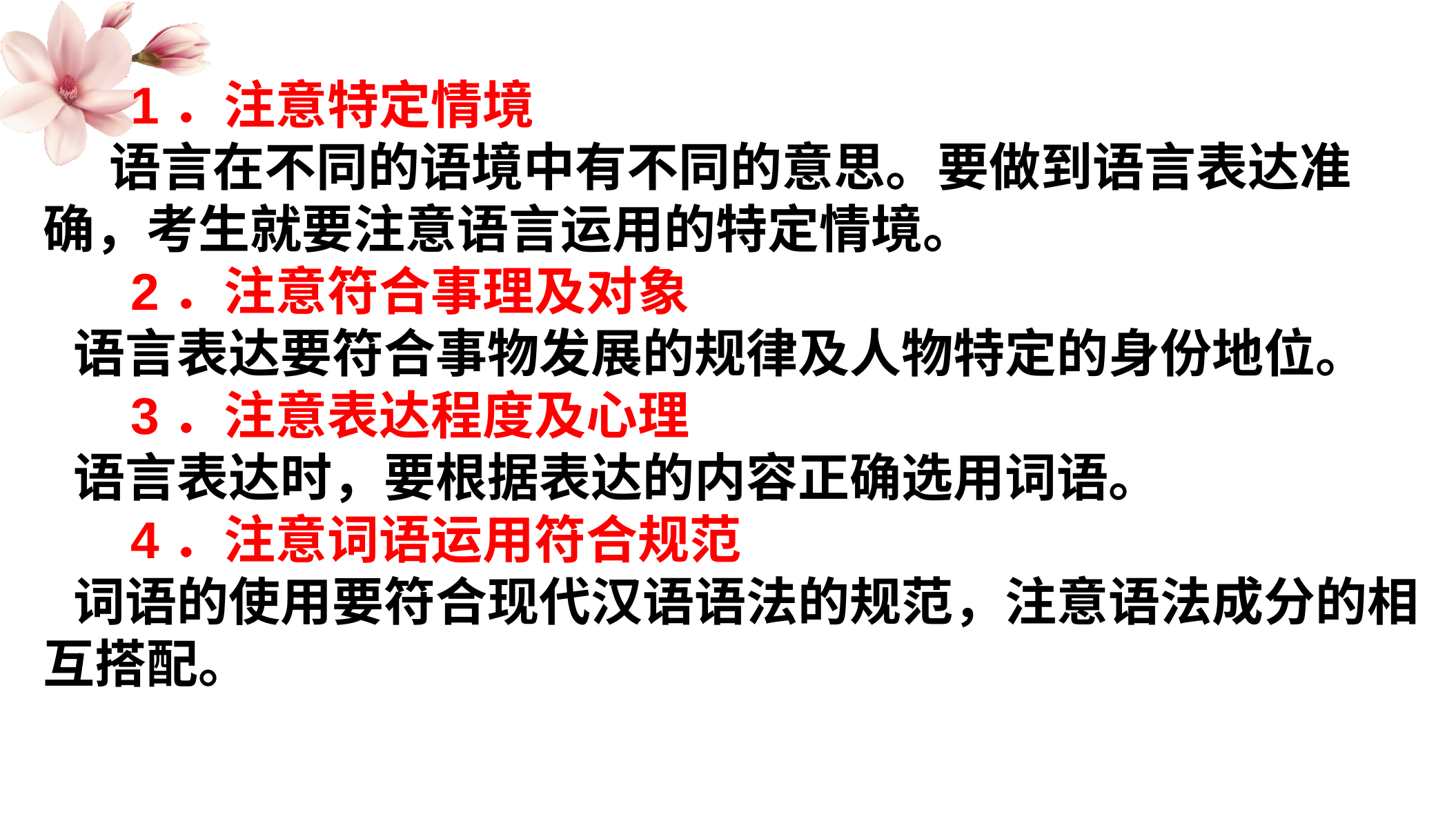

1．注意特定情境
  语言在不同的语境中有不同的意思。要做到语言表达准确，考生就要注意语言运用的特定情境。
    2．注意符合事理及对象
语言表达要符合事物发展的规律及人物特定的身份地位。
    3．注意表达程度及心理
语言表达时，要根据表达的内容正确选用词语。
    4．注意词语运用符合规范
词语的使用要符合现代汉语语法的规范，注意语法成分的相互搭配。